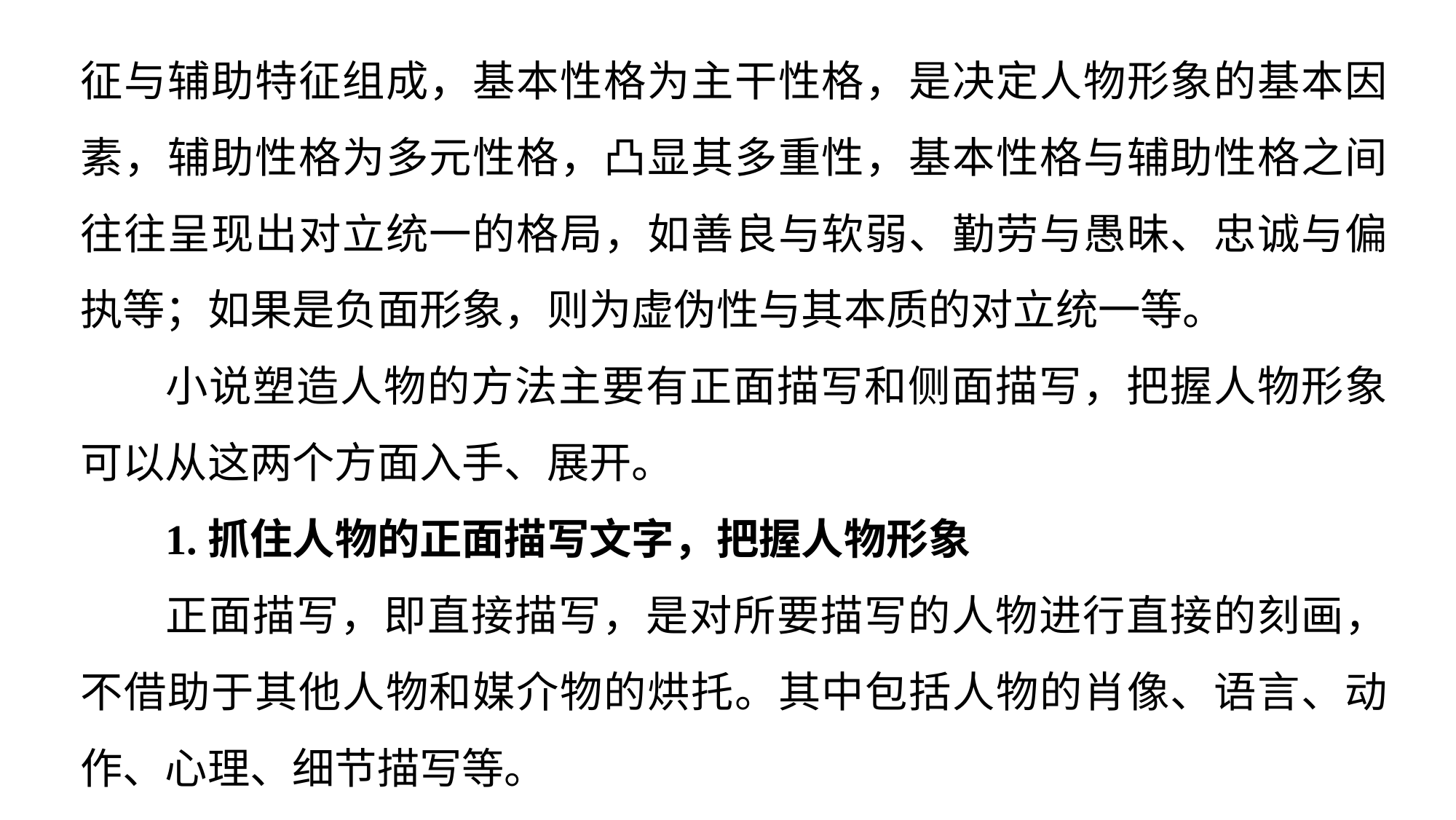

征与辅助特征组成，基本性格为主干性格，是决定人物形象的基本因素，辅助性格为多元性格，凸显其多重性，基本性格与辅助性格之间往往呈现出对立统一的格局，如善良与软弱、勤劳与愚昧、忠诚与偏执等；如果是负面形象，则为虚伪性与其本质的对立统一等。
小说塑造人物的方法主要有正面描写和侧面描写，把握人物形象可以从这两个方面入手、展开。
1.抓住人物的正面描写文字，把握人物形象
正面描写，即直接描写，是对所要描写的人物进行直接的刻画，不借助于其他人物和媒介物的烘托。其中包括人物的肖像、语言、动作、心理、细节描写等。